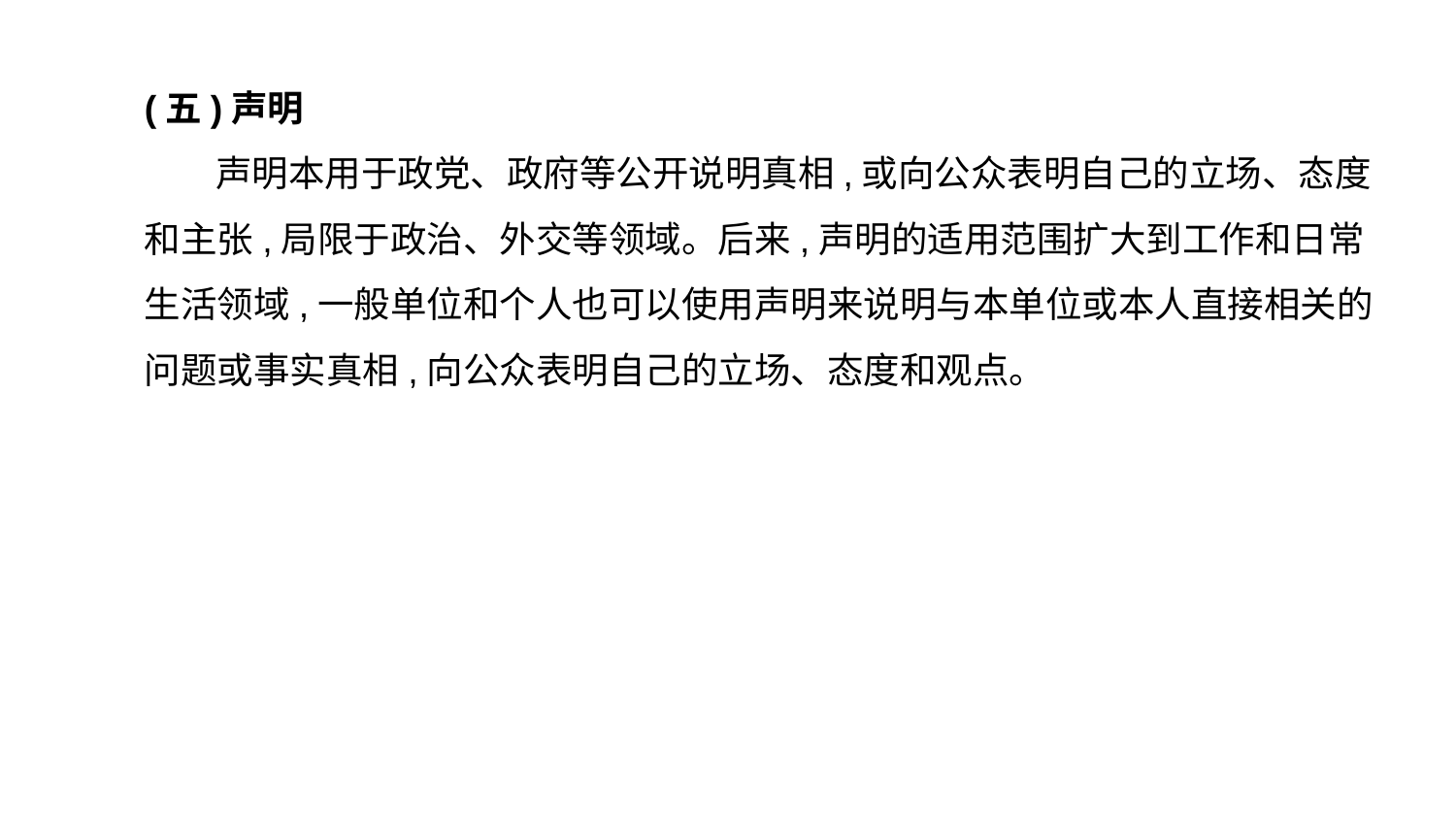

(五)声明
声明本用于政党、政府等公开说明真相,或向公众表明自己的立场、态度和主张,局限于政治、外交等领域。后来,声明的适用范围扩大到工作和日常生活领域,一般单位和个人也可以使用声明来说明与本单位或本人直接相关的问题或事实真相,向公众表明自己的立场、态度和观点。